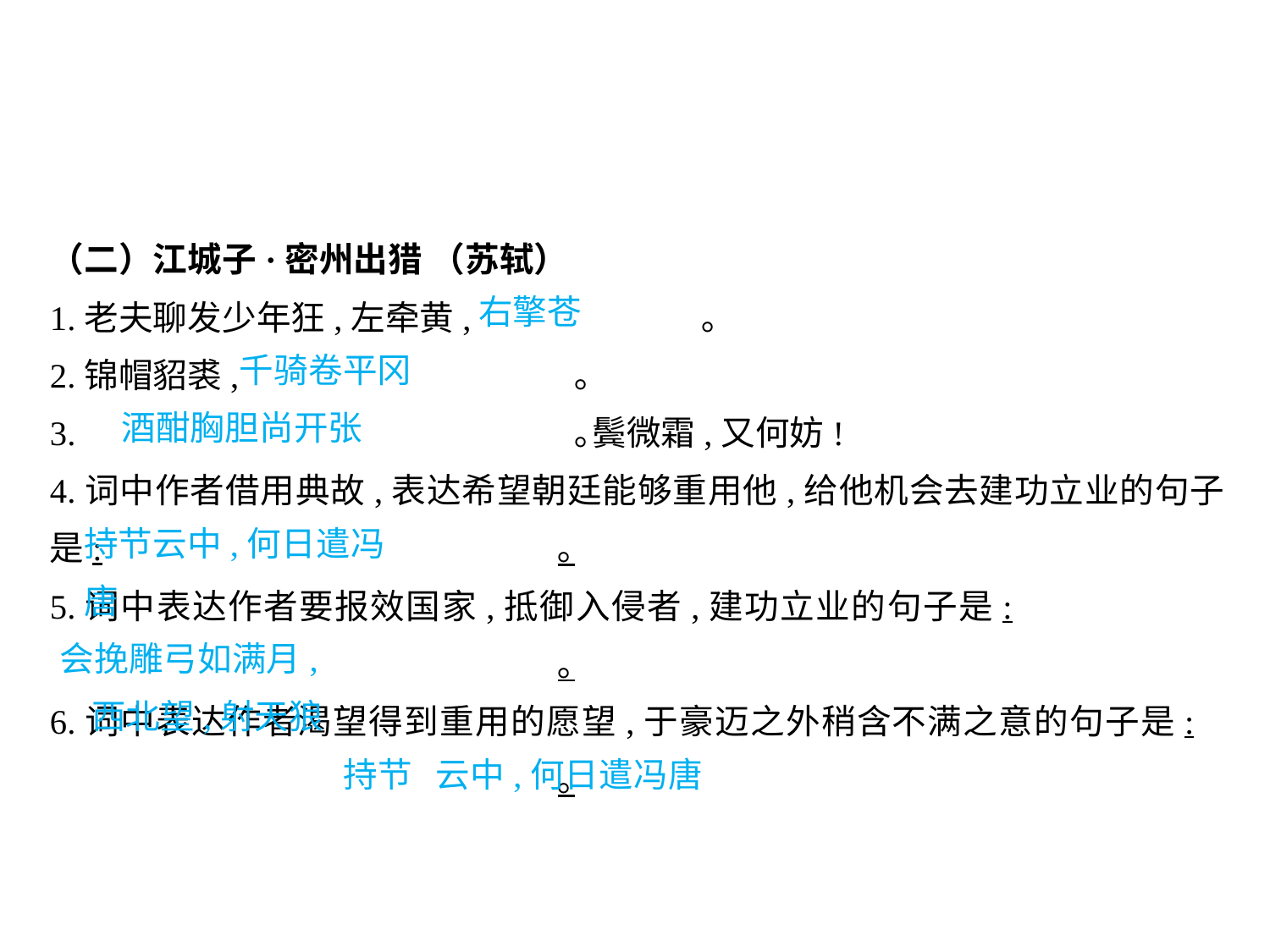

（二）江城子·密州出猎 （苏轼）
1.老夫聊发少年狂,左牵黄,		 ｡
2.锦帽貂裘,			 ｡
3.				 ｡鬓微霜,又何妨!
4.词中作者借用典故,表达希望朝廷能够重用他,给他机会去建功立业的句子是:				｡
5.词中表达作者要报效国家,抵御入侵者,建功立业的句子是:						｡
6.词中表达作者渴望得到重用的愿望,于豪迈之外稍含不满之意的句子是:					｡
右擎苍
千骑卷平冈
酒酣胸胆尚开张
持节云中,何日遣冯唐
									  会挽雕弓如满月,
   西北望,射天狼
											    持节   云中,何日遣冯唐